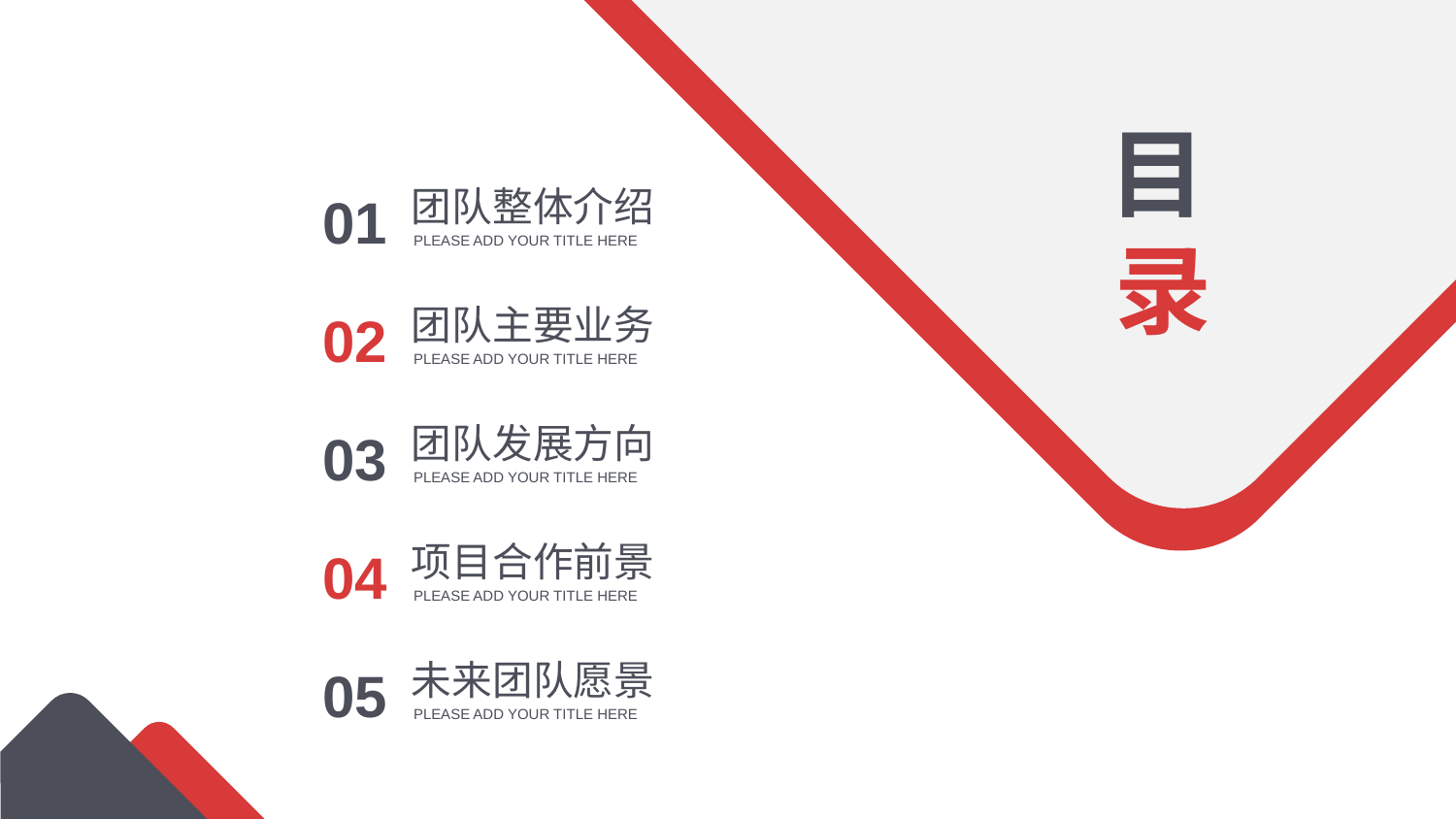

目录
01
团队整体介绍
PLEASE ADD YOUR TITLE HERE
02
团队主要业务
PLEASE ADD YOUR TITLE HERE
03
团队发展方向
PLEASE ADD YOUR TITLE HERE
04
项目合作前景
PLEASE ADD YOUR TITLE HERE
05
未来团队愿景
PLEASE ADD YOUR TITLE HERE